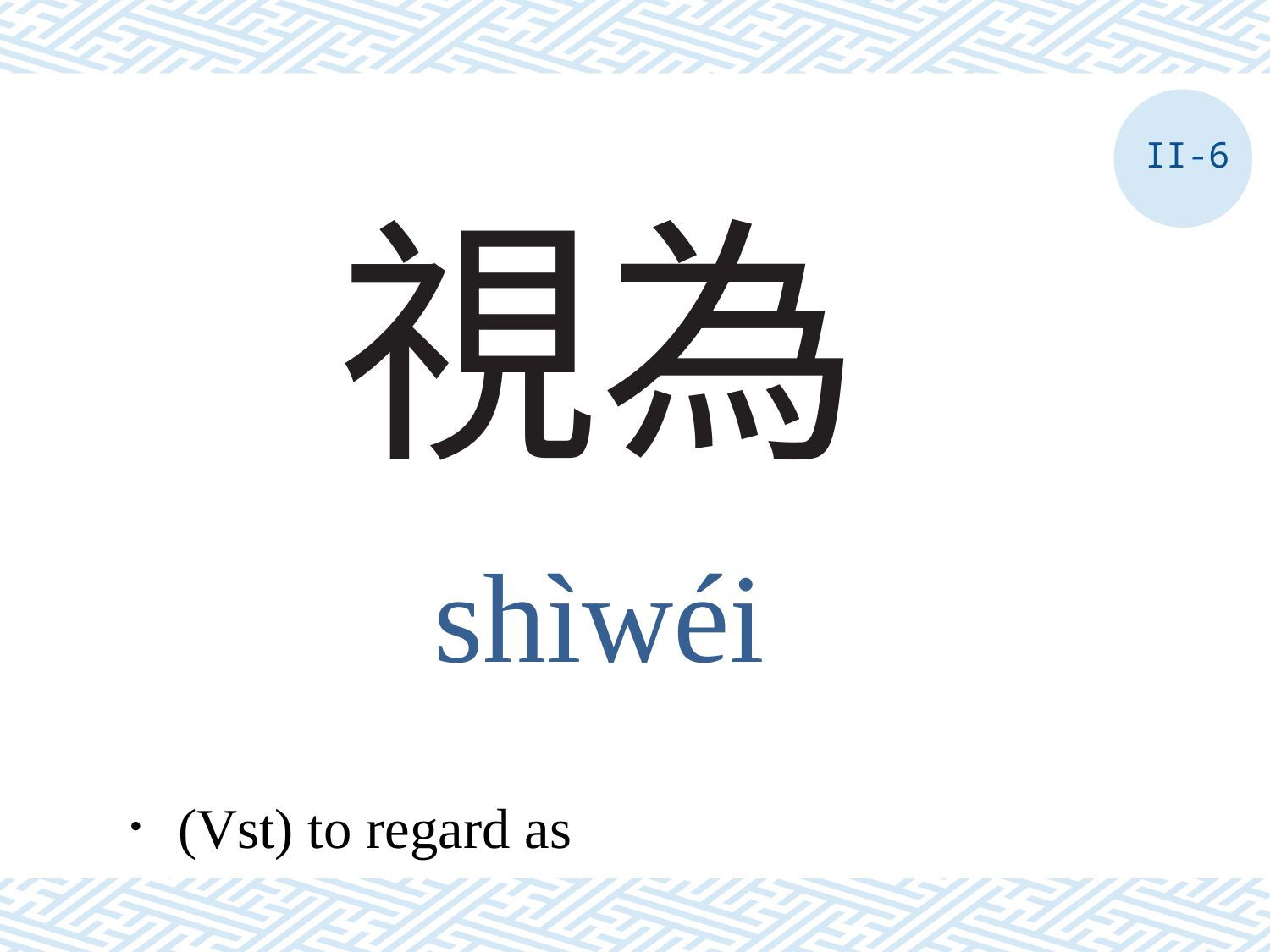

II-6

# 視為
shìwéi
．(Vst) to regard as